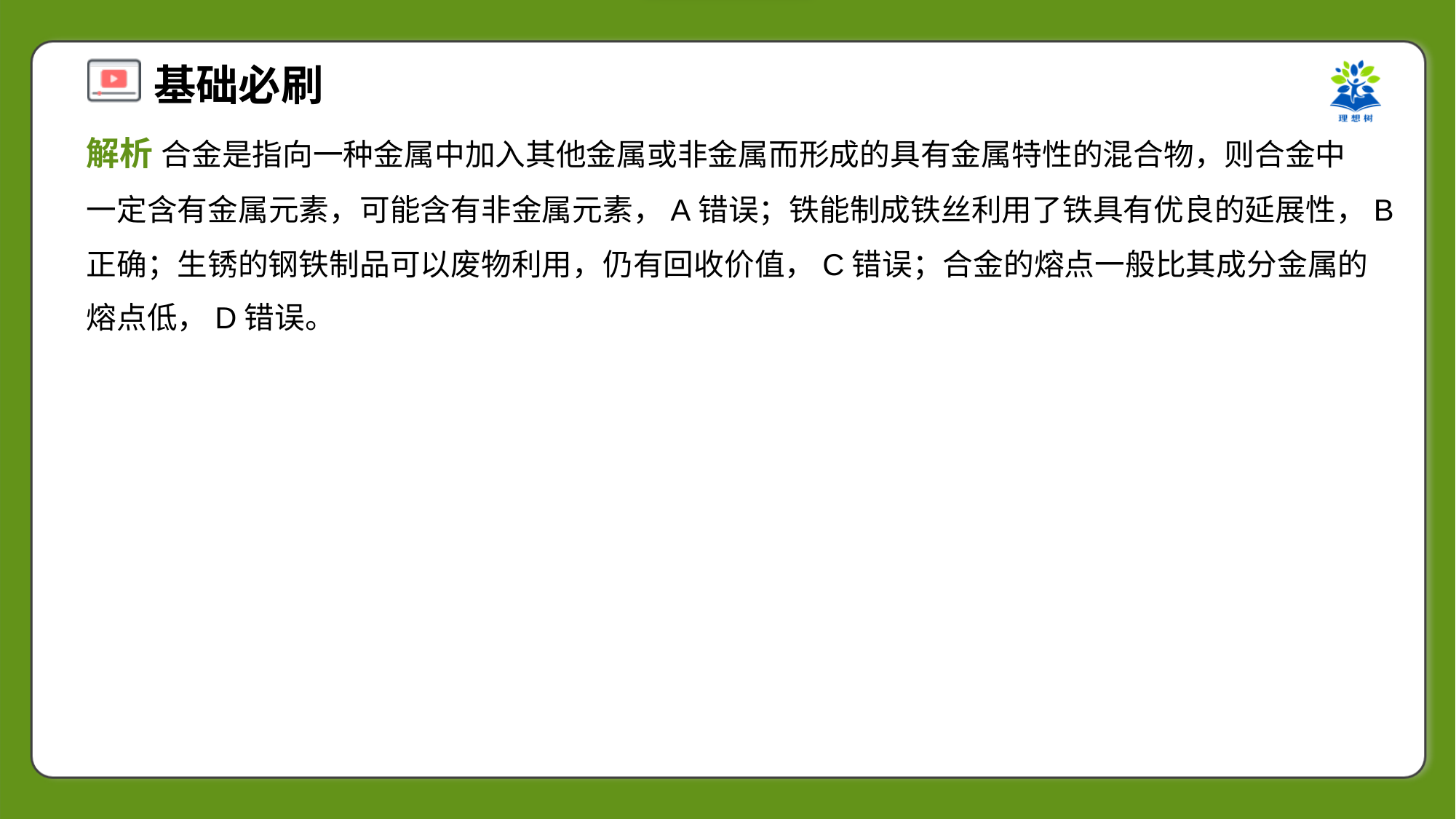

解析 合金是指向一种金属中加入其他金属或非金属而形成的具有金属特性的混合物，则合金中
一定含有金属元素，可能含有非金属元素，A错误；铁能制成铁丝利用了铁具有优良的延展性，B
正确；生锈的钢铁制品可以废物利用，仍有回收价值，C错误；合金的熔点一般比其成分金属的
熔点低，D错误。